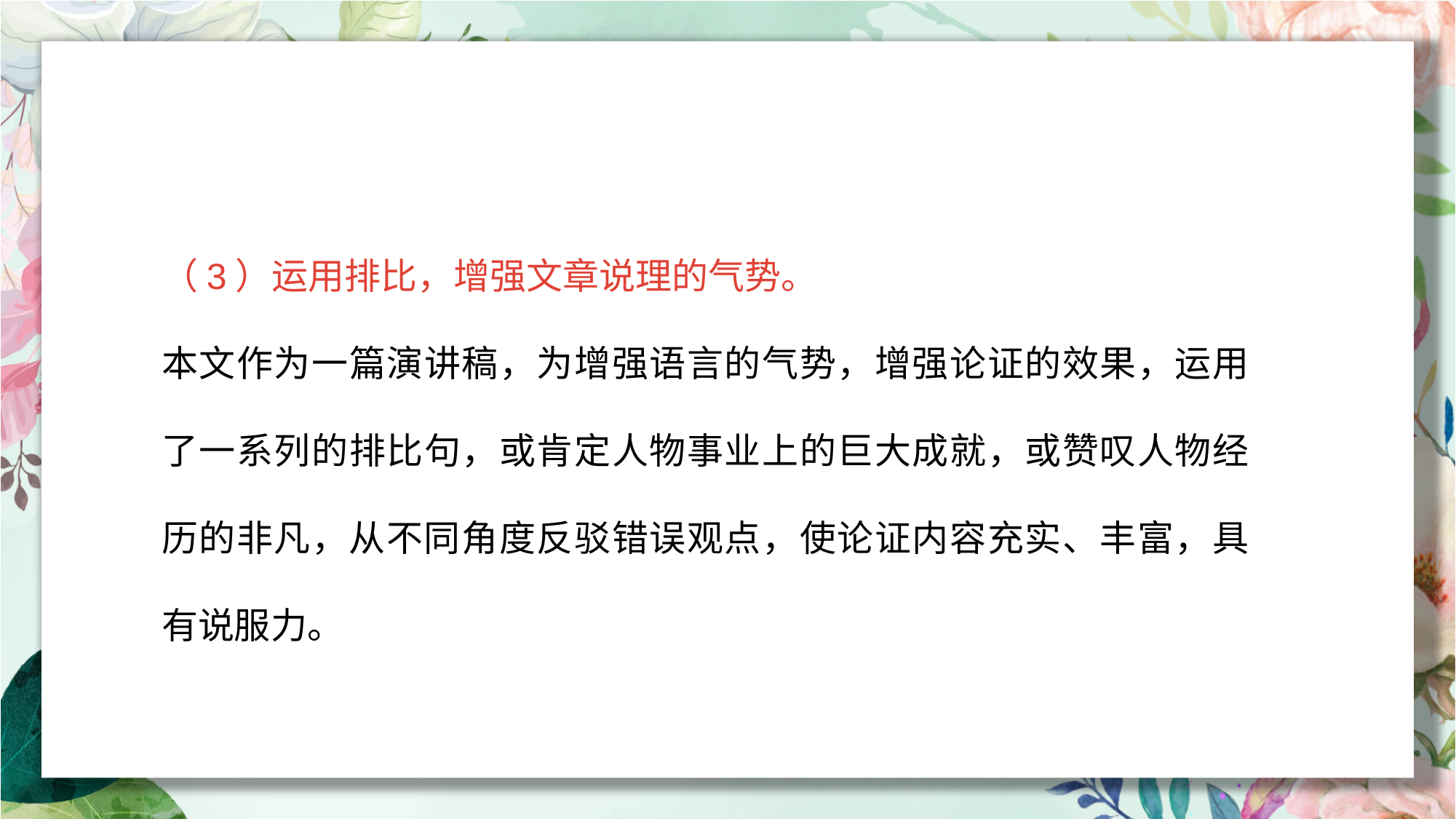

（3）运用排比，增强文章说理的气势。
本文作为一篇演讲稿，为增强语言的气势，增强论证的效果，运用了一系列的排比句，或肯定人物事业上的巨大成就，或赞叹人物经历的非凡，从不同角度反驳错误观点，使论证内容充实、丰富，具有说服力。